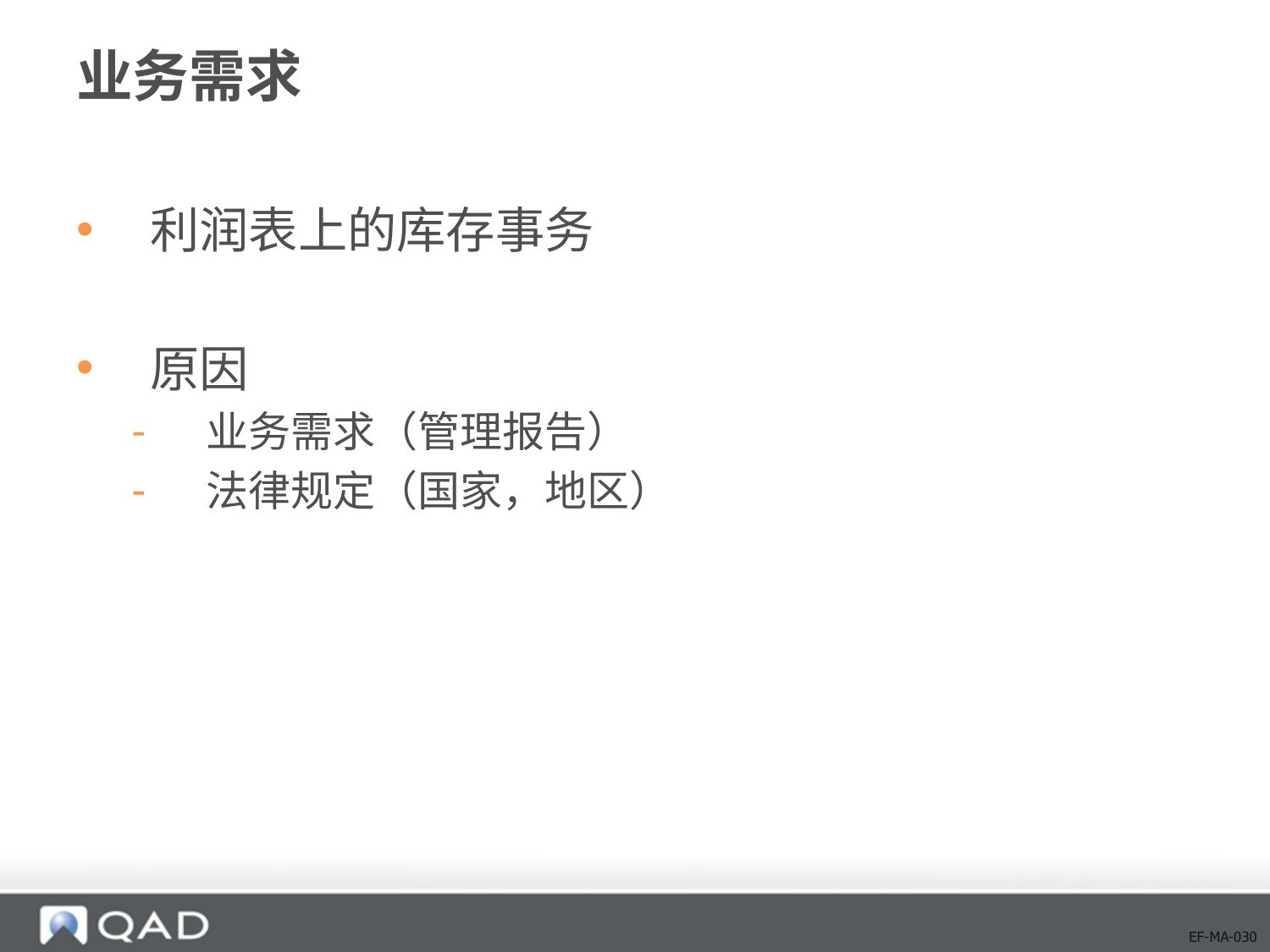

# 业务需求

利润表上的库存事务

原因
业务需求（管理报告）
法律规定（国家，地区）
EF-MA-030